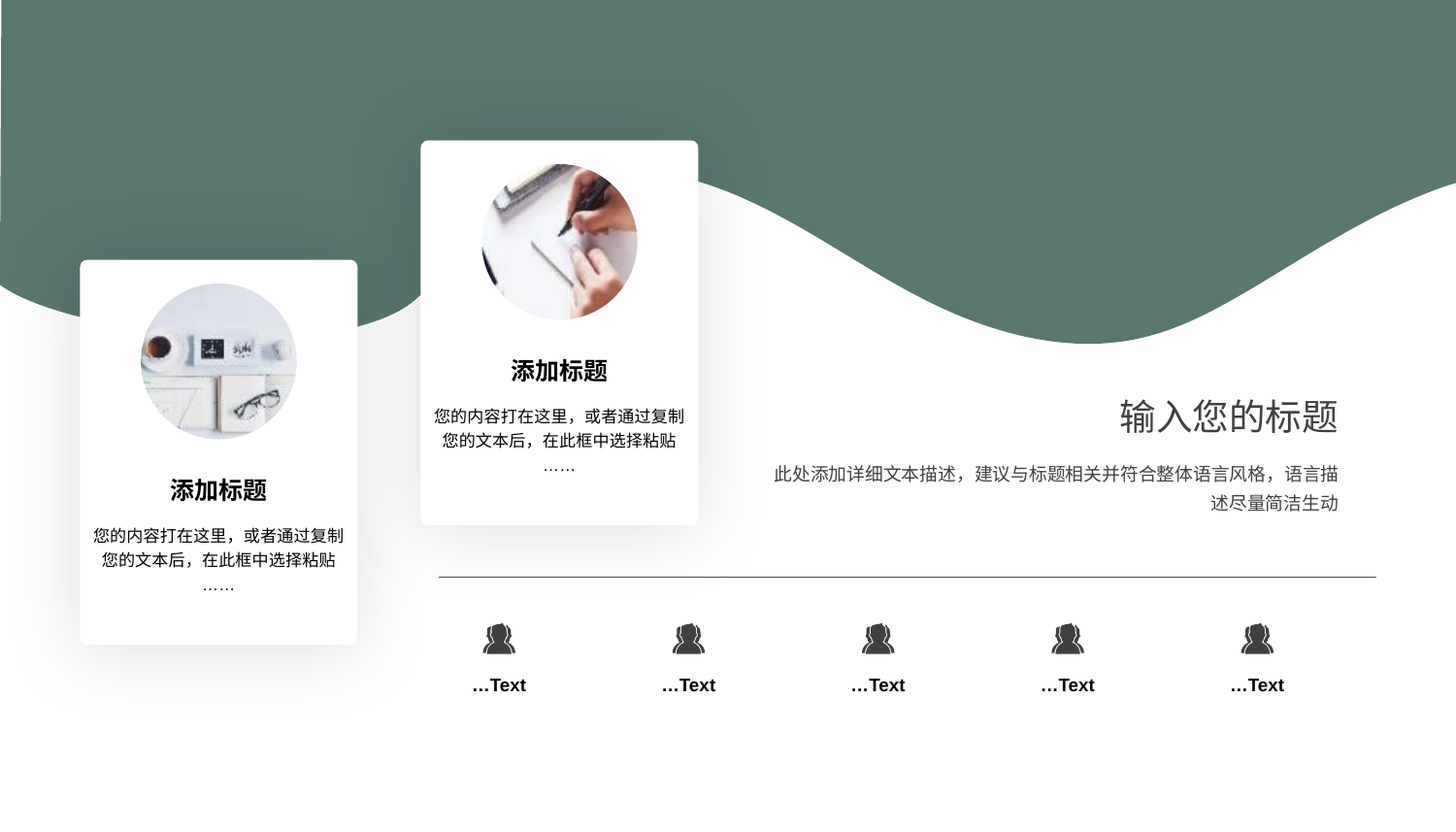

添加标题
您的内容打在这里，或者通过复制您的文本后，在此框中选择粘贴
……

添加标题
您的内容打在这里，或者通过复制您的文本后，在此框中选择粘贴
……
输入您的标题

此处添加详细文本描述，建议与标题相关并符合整体语言风格，语言描述尽量简洁生动

…Text
…Text
…Text
…Text
…Text